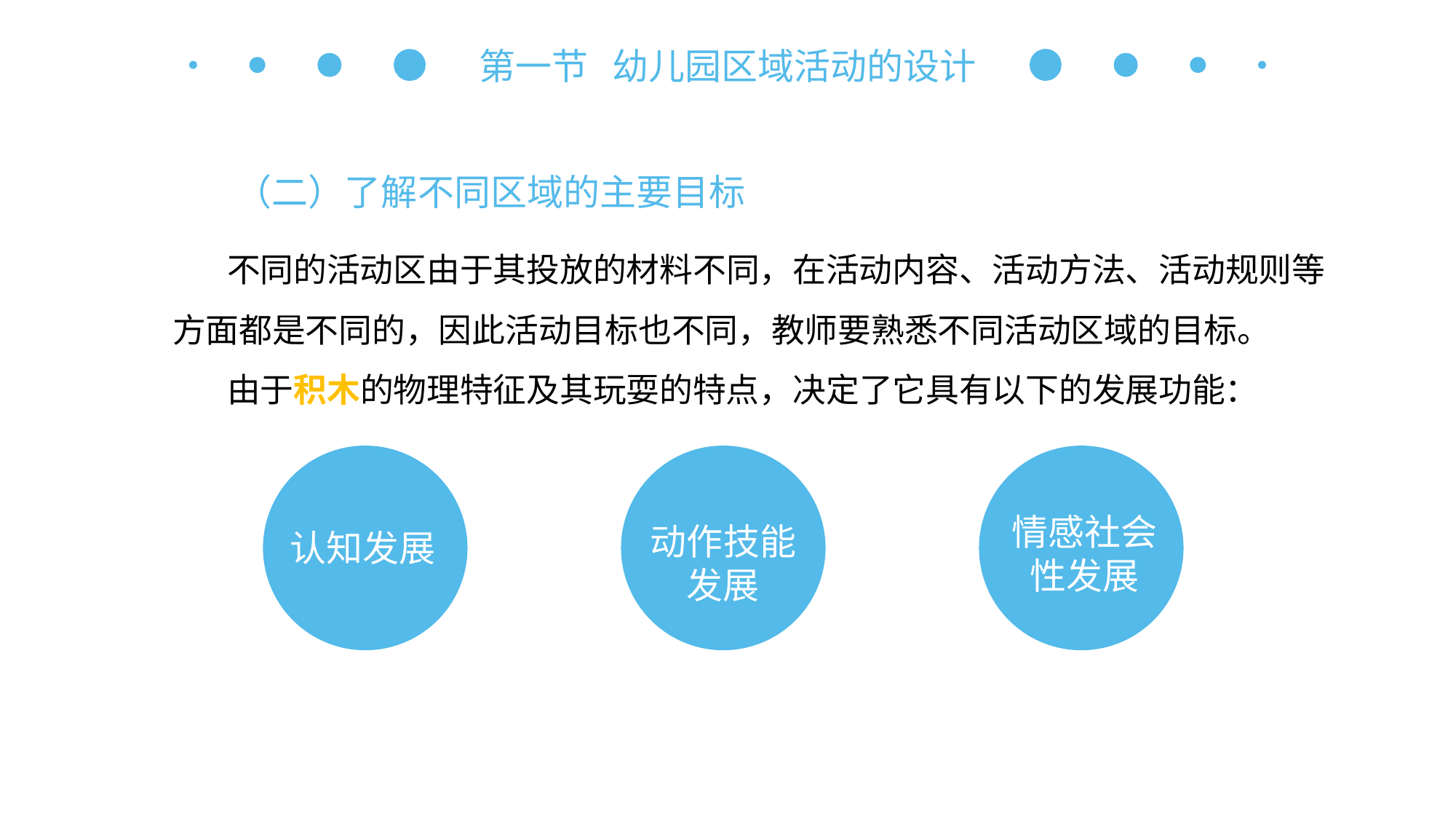

第一节   幼儿园区域活动的设计

（二）了解不同区域的主要目标
不同的活动区由于其投放的材料不同，在活动内容、活动方法、活动规则等方面都是不同的，因此活动目标也不同，教师要熟悉不同活动区域的目标。
由于积木的物理特征及其玩耍的特点，决定了它具有以下的发展功能：

情感社会性发展
动作技能发展
认知发展